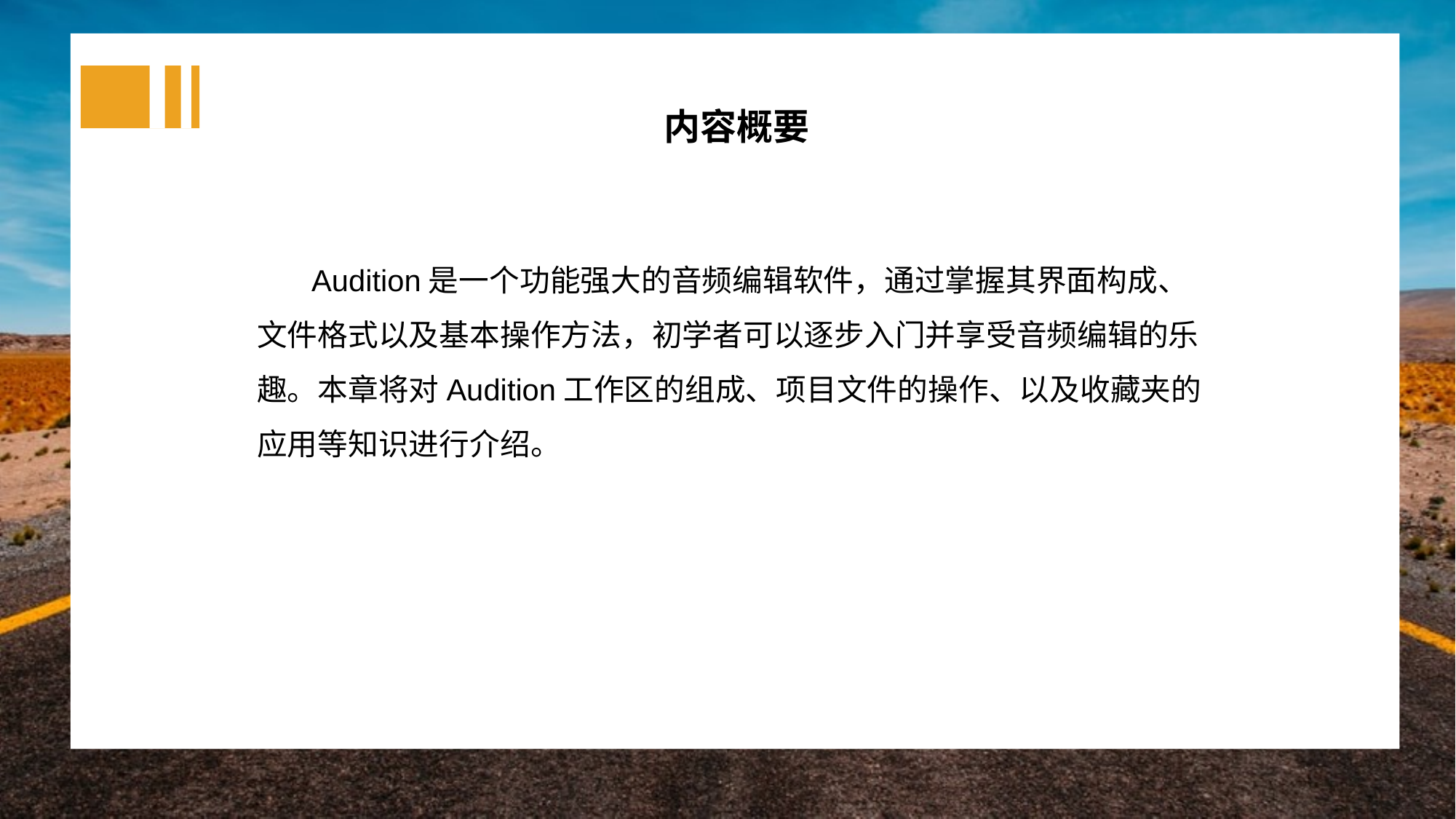

内容概要
Audition是一个功能强大的音频编辑软件，通过掌握其界面构成、文件格式以及基本操作方法，初学者可以逐步入门并享受音频编辑的乐趣。本章将对Audition工作区的组成、项目文件的操作、以及收藏夹的应用等知识进行介绍。